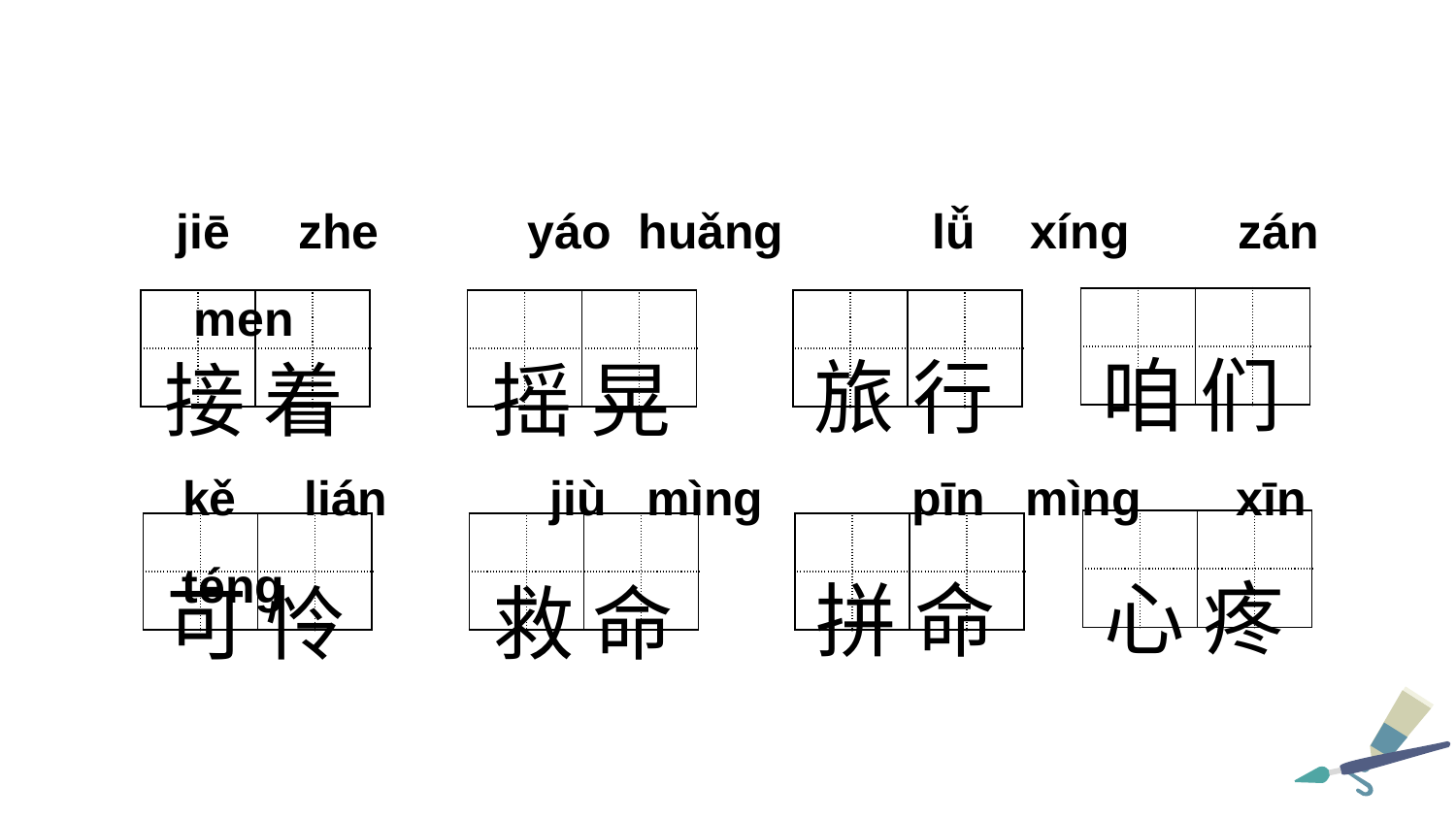

jiē     zhe           yáo  huǎng           lǚ    xíng        zán   men
|  |  |  |  |
| --- | --- | --- | --- |
|  |  |  |  |
咱 们
|  |  |  |  |
| --- | --- | --- | --- |
|  |  |  |  |
|  |  |  |  |
| --- | --- | --- | --- |
|  |  |  |  |
|  |  |  |  |
| --- | --- | --- | --- |
|  |  |  |  |
旅 行
接 着
摇 晃
  kě     lián            jiù   mìng           pīn   mìng       xīn    téng
|  |  |  |  |
| --- | --- | --- | --- |
|  |  |  |  |
心 疼
|  |  |  |  |
| --- | --- | --- | --- |
|  |  |  |  |
|  |  |  |  |
| --- | --- | --- | --- |
|  |  |  |  |
|  |  |  |  |
| --- | --- | --- | --- |
|  |  |  |  |
拼 命
可 怜
救 命